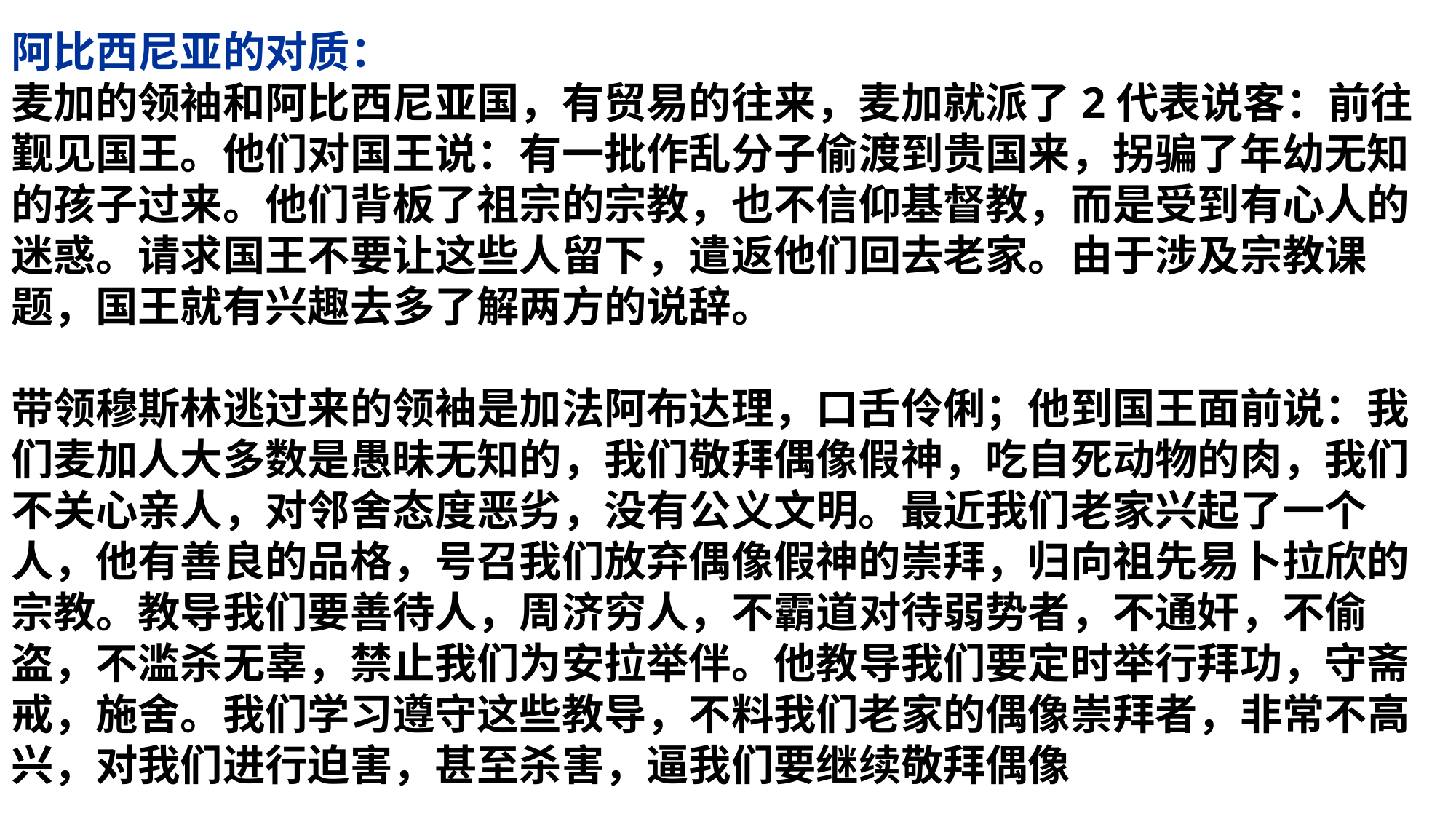

阿比西尼亚的对质：
麦加的领袖和阿比西尼亚国，有贸易的往来，麦加就派了2代表说客：前往觐见国王。他们对国王说：有一批作乱分子偷渡到贵国来，拐骗了年幼无知的孩子过来。他们背板了祖宗的宗教，也不信仰基督教，而是受到有心人的迷惑。请求国王不要让这些人留下，遣返他们回去老家。由于涉及宗教课题，国王就有兴趣去多了解两方的说辞。

带领穆斯林逃过来的领袖是加法阿布达理，口舌伶俐；他到国王面前说：我们麦加人大多数是愚昧无知的，我们敬拜偶像假神，吃自死动物的肉，我们不关心亲人，对邻舍态度恶劣，没有公义文明。最近我们老家兴起了一个人，他有善良的品格，号召我们放弃偶像假神的崇拜，归向祖先易卜拉欣的宗教。教导我们要善待人，周济穷人，不霸道对待弱势者，不通奸，不偷盗，不滥杀无辜，禁止我们为安拉举伴。他教导我们要定时举行拜功，守斋戒，施舍。我们学习遵守这些教导，不料我们老家的偶像崇拜者，非常不高兴，对我们进行迫害，甚至杀害，逼我们要继续敬拜偶像